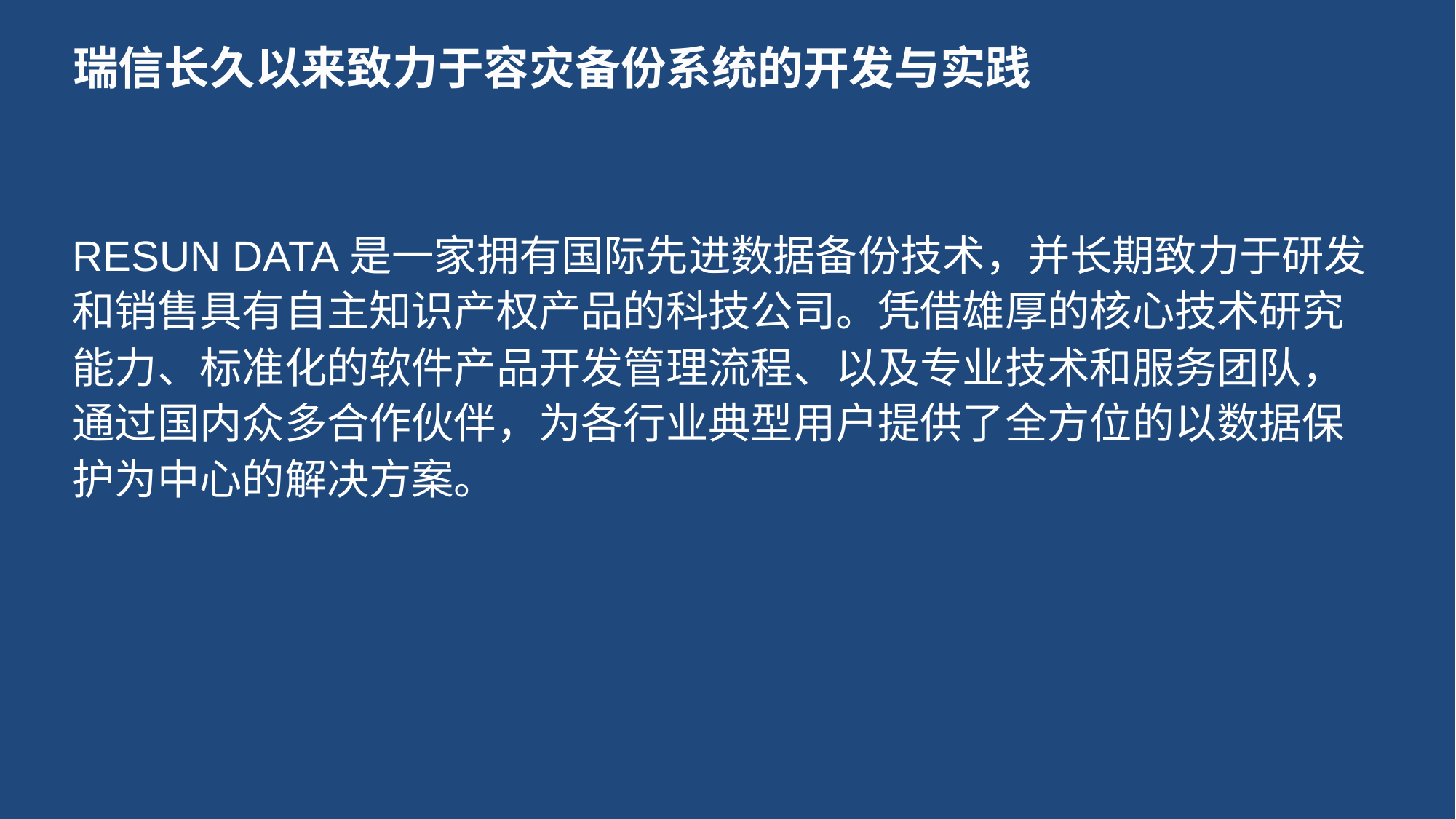

# 瑞信长久以来致力于容灾备份系统的开发与实践
RESUN DATA是一家拥有国际先进数据备份技术，并长期致力于研发和销售具有自主知识产权产品的科技公司。凭借雄厚的核心技术研究能力、标准化的软件产品开发管理流程、以及专业技术和服务团队，通过国内众多合作伙伴，为各行业典型用户提供了全方位的以数据保护为中心的解决方案。